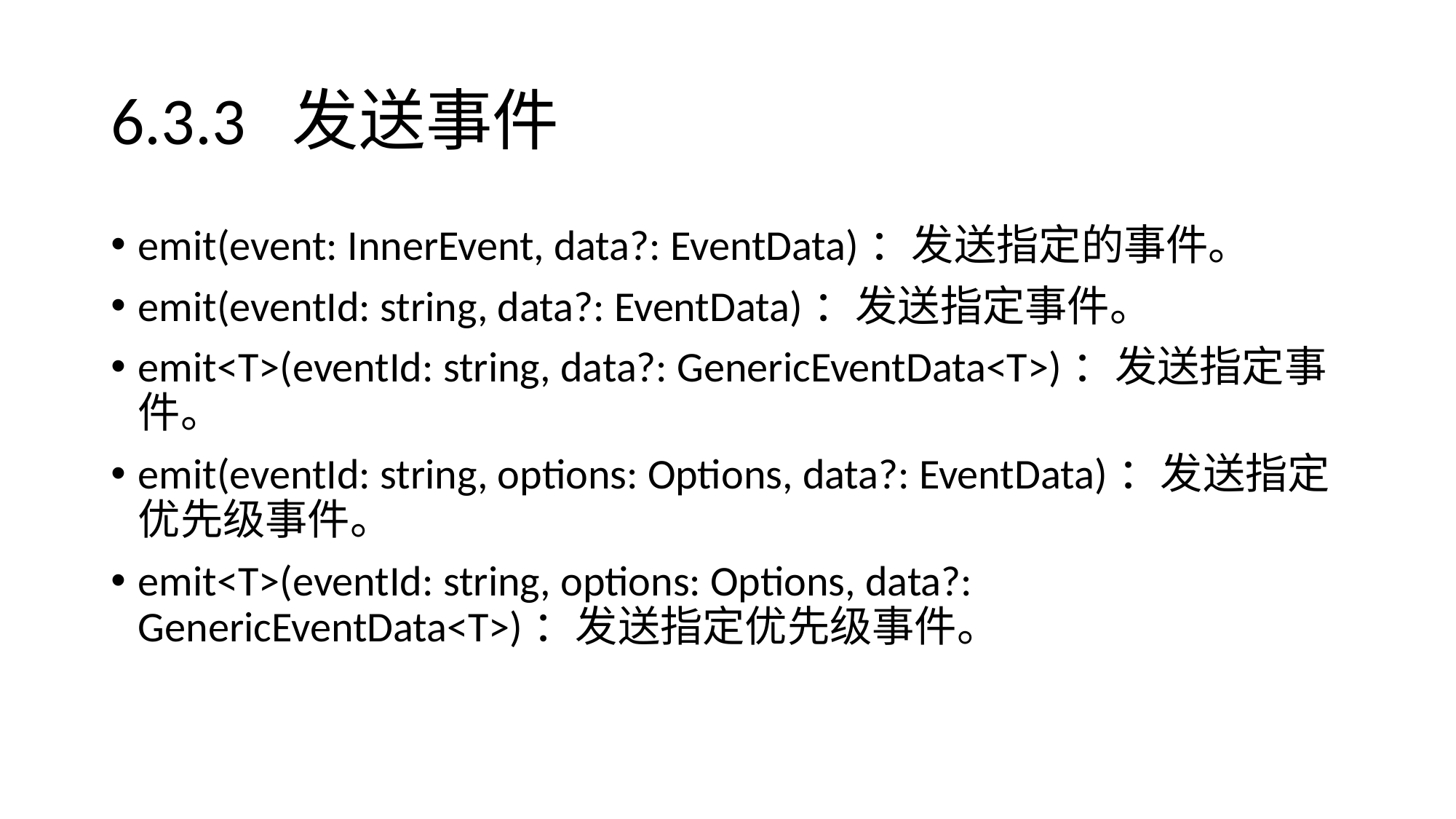

# 6.3.3  发送事件
emit(event: InnerEvent, data?: EventData)：发送指定的事件。
emit(eventId: string, data?: EventData)：发送指定事件。
emit<T>(eventId: string, data?: GenericEventData<T>)：发送指定事件。
emit(eventId: string, options: Options, data?: EventData)：发送指定优先级事件。
emit<T>(eventId: string, options: Options, data?: GenericEventData<T>)：发送指定优先级事件。